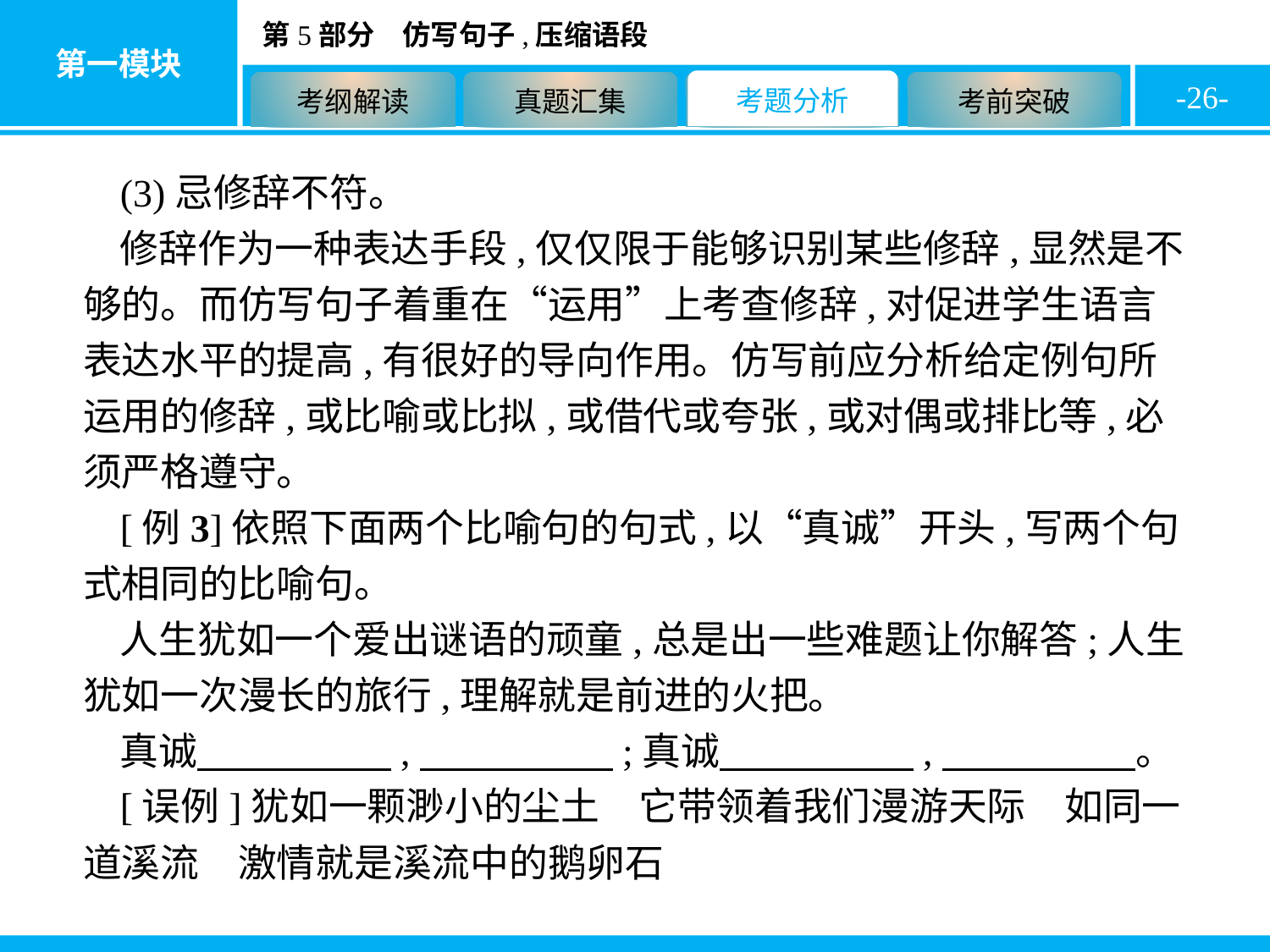

-26-
(3)忌修辞不符。
修辞作为一种表达手段,仅仅限于能够识别某些修辞,显然是不够的。而仿写句子着重在“运用”上考查修辞,对促进学生语言表达水平的提高,有很好的导向作用。仿写前应分析给定例句所运用的修辞,或比喻或比拟,或借代或夸张,或对偶或排比等,必须严格遵守。
[例3]依照下面两个比喻句的句式,以“真诚”开头,写两个句式相同的比喻句。
人生犹如一个爱出谜语的顽童,总是出一些难题让你解答;人生犹如一次漫长的旅行,理解就是前进的火把。
真诚　　　　　,　　　　　;真诚　　　　　,　　　　　。
[误例]犹如一颗渺小的尘土　它带领着我们漫游天际　如同一道溪流　激情就是溪流中的鹅卵石